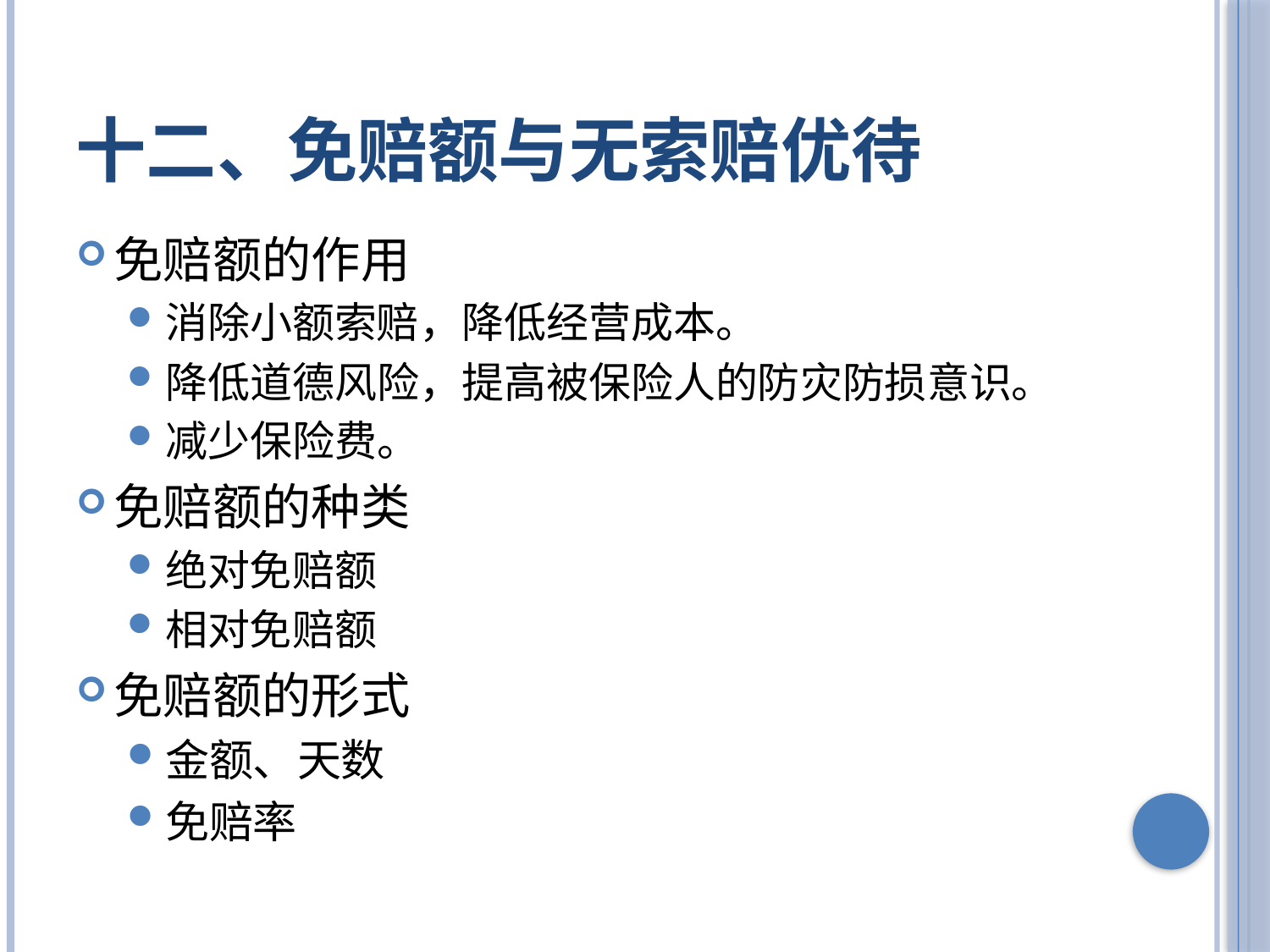

# 十二、免赔额与无索赔优待
免赔额的作用
消除小额索赔，降低经营成本。
降低道德风险，提高被保险人的防灾防损意识。
减少保险费。
免赔额的种类
绝对免赔额
相对免赔额
免赔额的形式
金额、天数
免赔率